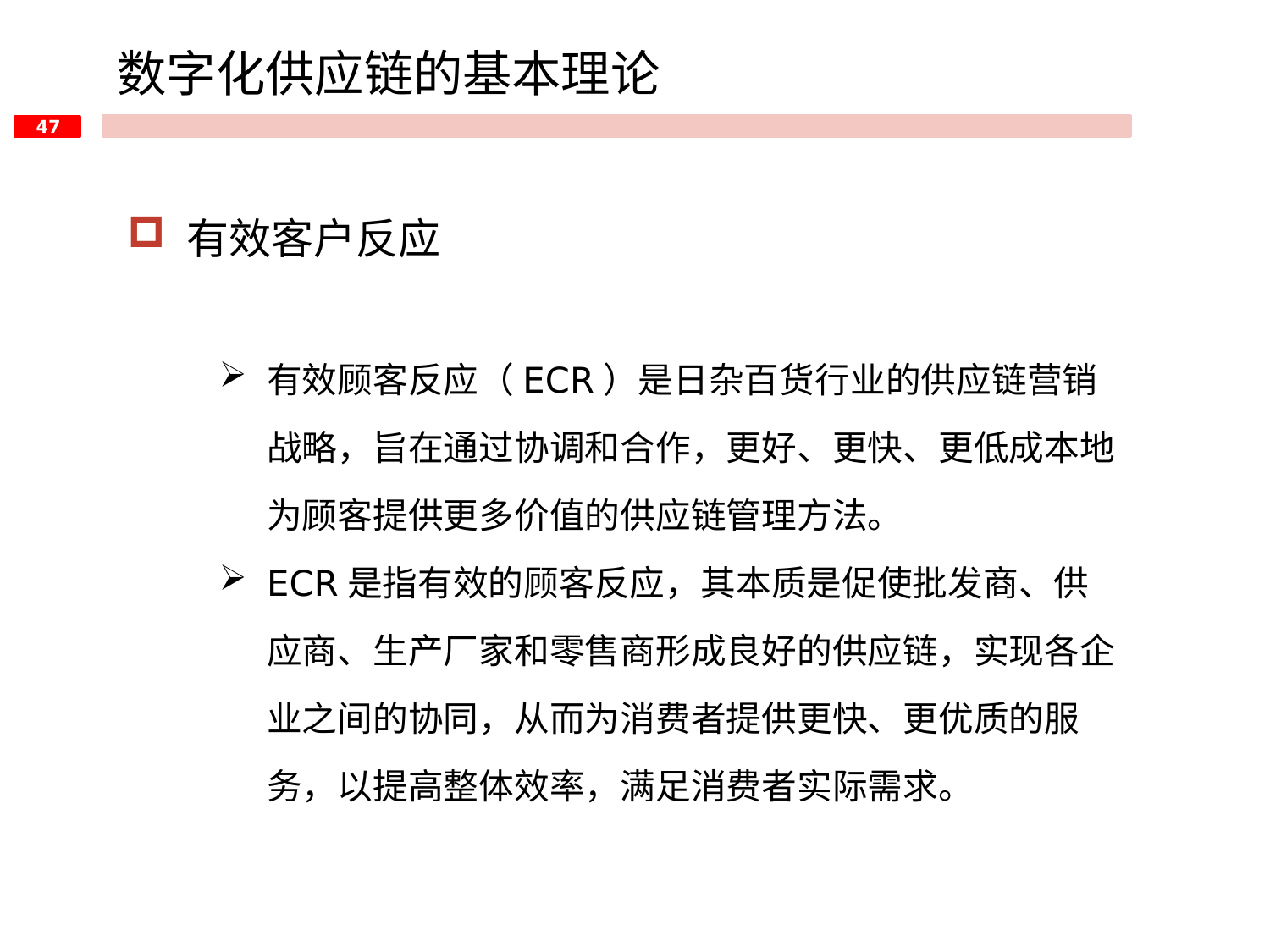

数字化供应链的基本理论
47
 有效客户反应
有效顾客反应（ECR）是日杂百货行业的供应链营销战略，旨在通过协调和合作，更好、更快、更低成本地为顾客提供更多价值的供应链管理方法。
ECR是指有效的顾客反应，其本质是促使批发商、供应商、生产厂家和零售商形成良好的供应链，实现各企业之间的协同，从而为消费者提供更快、更优质的服务，以提高整体效率，满足消费者实际需求。